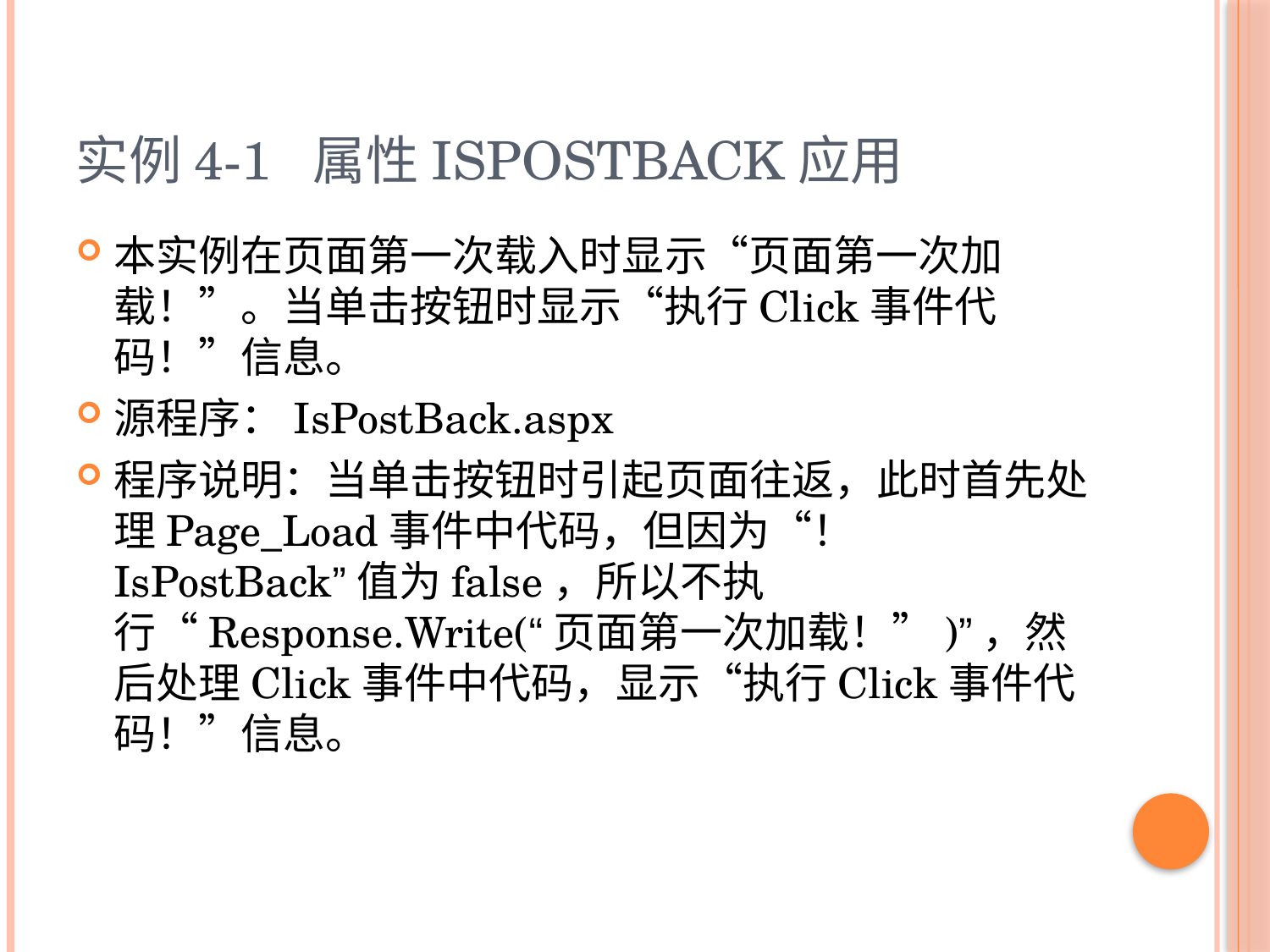

# 实例4-1  属性IsPostBack应用
本实例在页面第一次载入时显示“页面第一次加载！”。当单击按钮时显示“执行Click事件代码！”信息。
源程序：IsPostBack.aspx
程序说明：当单击按钮时引起页面往返，此时首先处理Page_Load事件中代码，但因为“！IsPostBack”值为false，所以不执行“Response.Write(“页面第一次加载！”)”，然后处理Click事件中代码，显示“执行Click事件代码！”信息。
7